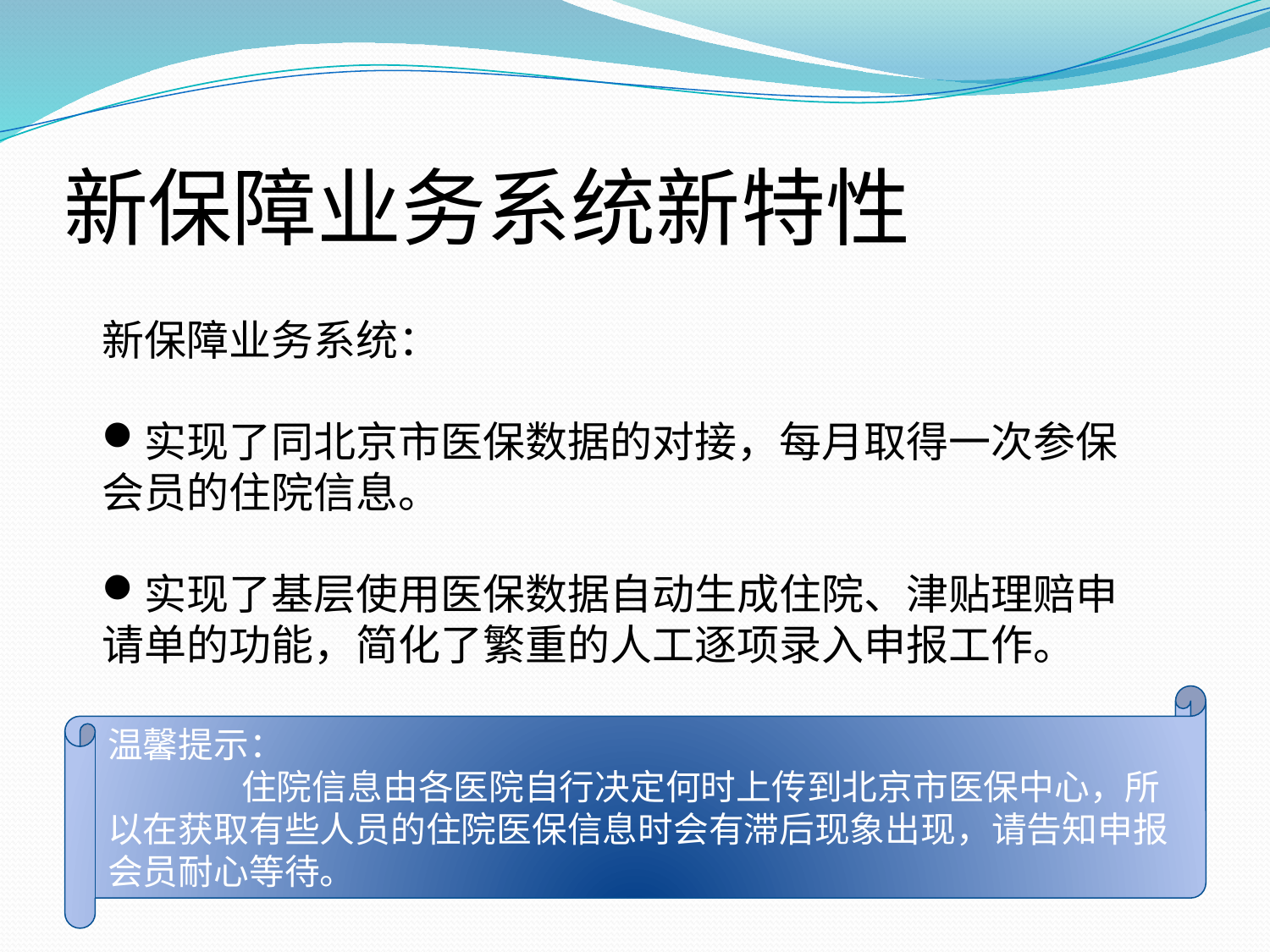

# 新保障业务系统新特性
新保障业务系统：

实现了同北京市医保数据的对接，每月取得一次参保会员的住院信息。

实现了基层使用医保数据自动生成住院、津贴理赔申请单的功能，简化了繁重的人工逐项录入申报工作。
温馨提示：
                住院信息由各医院自行决定何时上传到北京市医保中心，所以在获取有些人员的住院医保信息时会有滞后现象出现，请告知申报会员耐心等待。